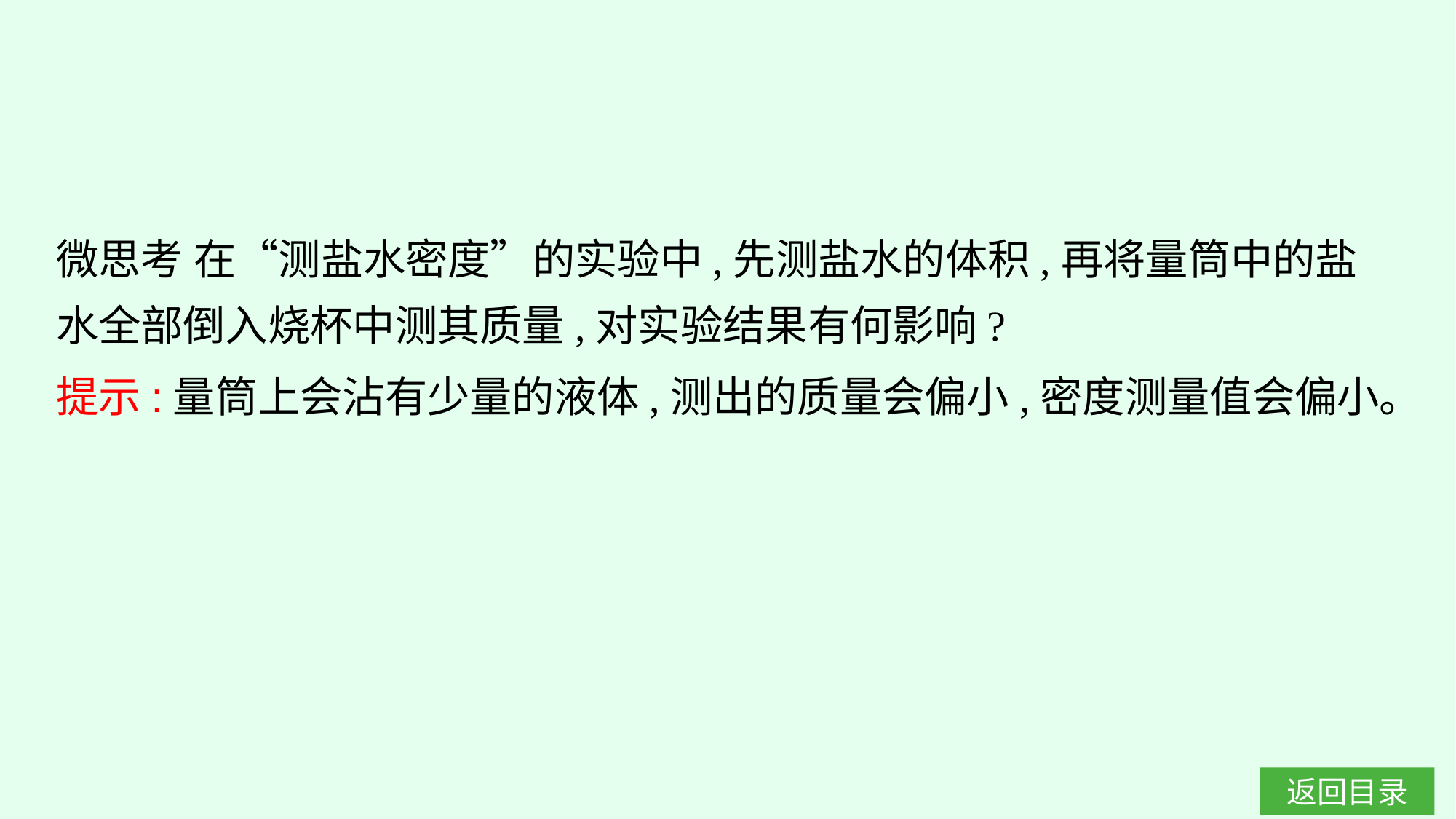

微思考 在“测盐水密度”的实验中,先测盐水的体积,再将量筒中的盐水全部倒入烧杯中测其质量,对实验结果有何影响?
提示:量筒上会沾有少量的液体,测出的质量会偏小,密度测量值会偏小。